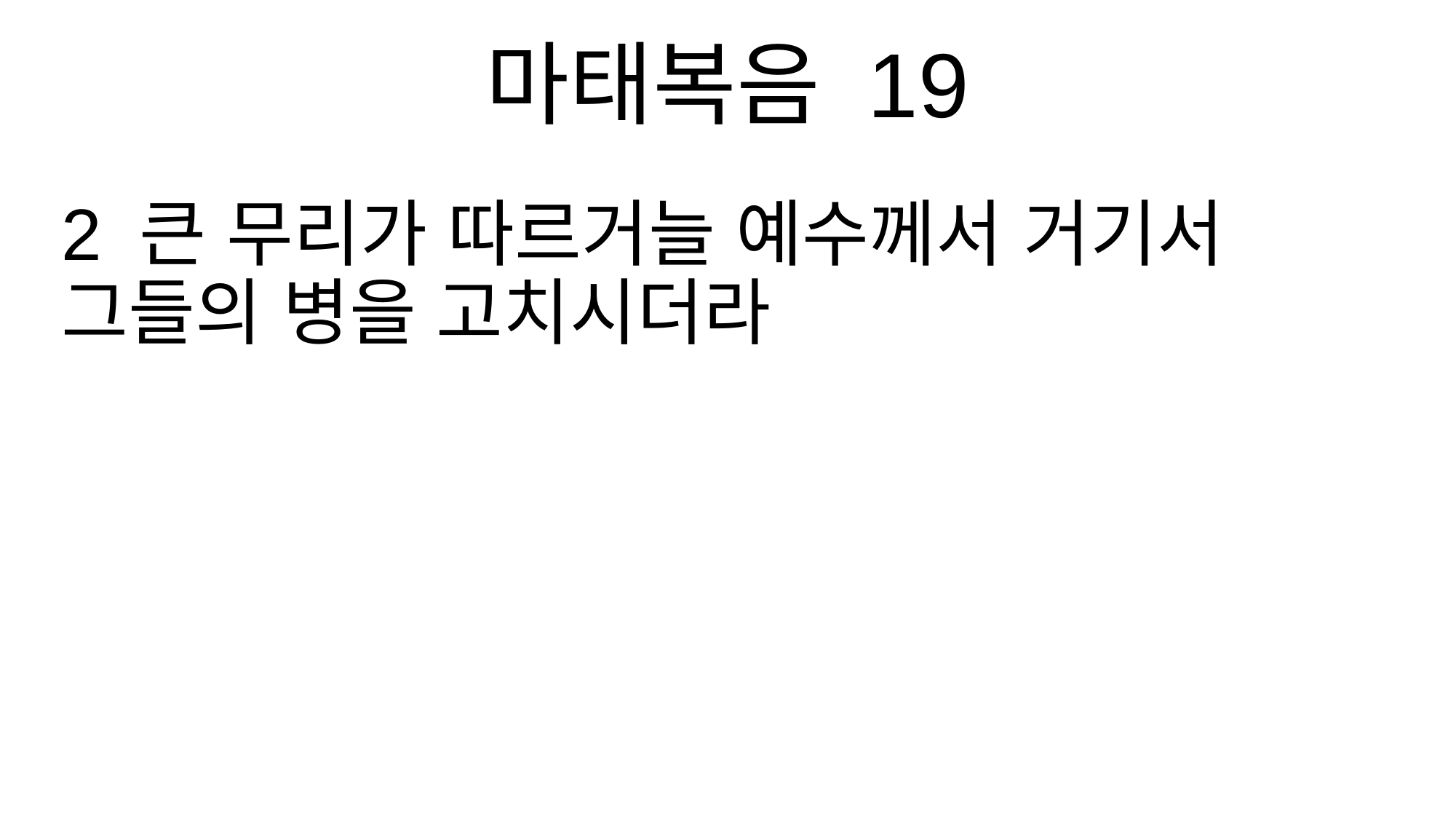

마태복음 19
2 큰 무리가 따르거늘 예수께서 거기서 그들의 병을 고치시더라